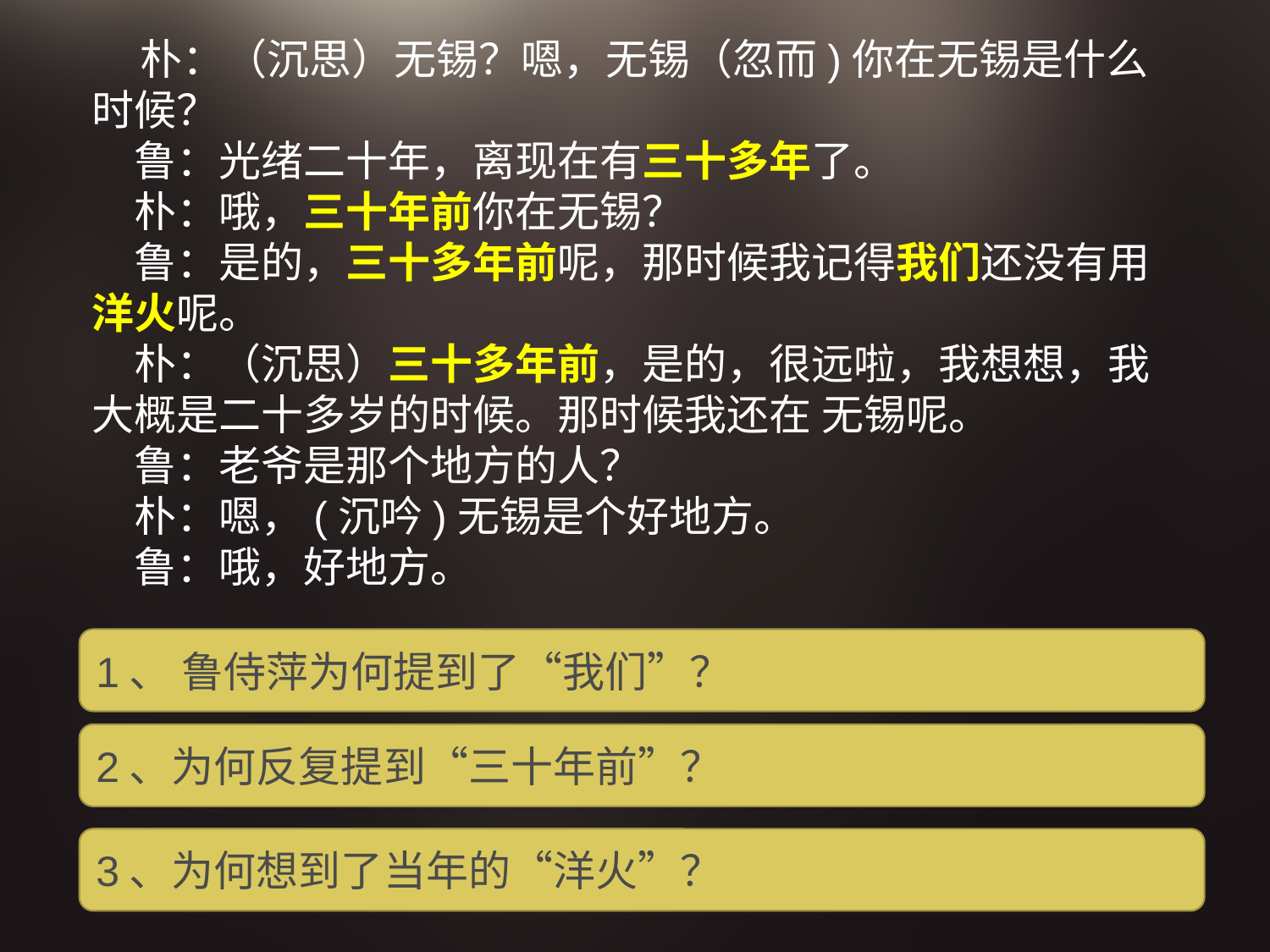

朴：（沉思）无锡？嗯，无锡（忽而)你在无锡是什么时候？
　鲁：光绪二十年，离现在有三十多年了。
　朴：哦，三十年前你在无锡？
　鲁：是的，三十多年前呢，那时候我记得我们还没有用洋火呢。
　朴：（沉思）三十多年前，是的，很远啦，我想想，我大概是二十多岁的时候。那时候我还在 无锡呢。
　鲁：老爷是那个地方的人？
　朴：嗯，(沉吟)无锡是个好地方。
　鲁：哦，好地方。
1、 鲁侍萍为何提到了“我们”？
2、为何反复提到“三十年前”？
3、为何想到了当年的“洋火”？